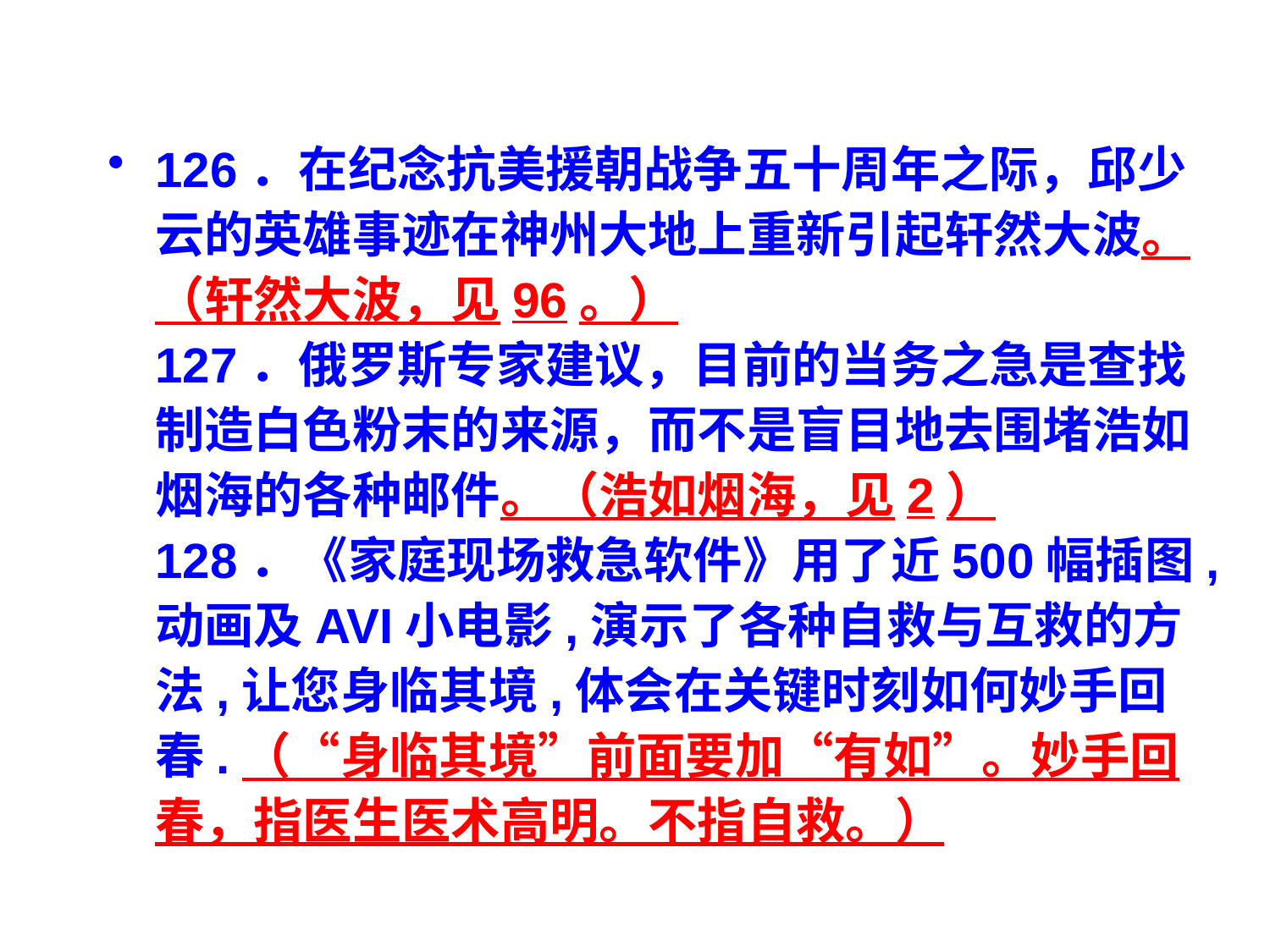

126．在纪念抗美援朝战争五十周年之际，邱少云的英雄事迹在神州大地上重新引起轩然大波。（轩然大波，见96。）
127．俄罗斯专家建议，目前的当务之急是查找制造白色粉末的来源，而不是盲目地去围堵浩如烟海的各种邮件。（浩如烟海，见2）
128．《家庭现场救急软件》用了近500幅插图,动画及AVI小电影,演示了各种自救与互救的方法,让您身临其境,体会在关键时刻如何妙手回春.（“身临其境”前面要加“有如”。妙手回春，指医生医术高明。不指自救。）